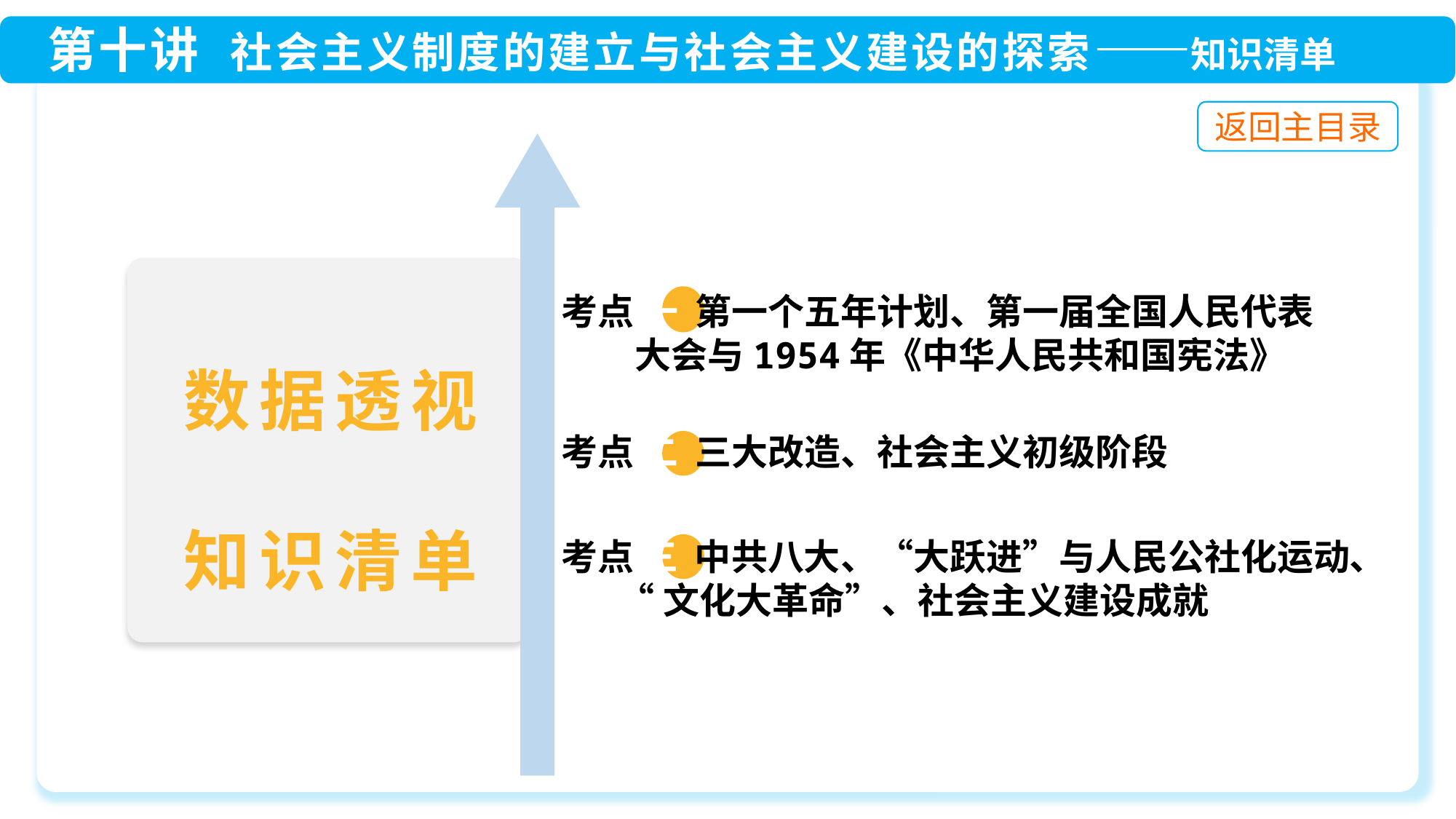

考点 一  第一个五年计划、第一届全国人民代表
           大会与1954年《中华人民共和国宪法》
  考点 三  中共八大、“大跃进”与人民公社化运动、
          “文化大革命”、社会主义建设成就
  考点 二  三大改造、社会主义初级阶段

数据透视
知识清单